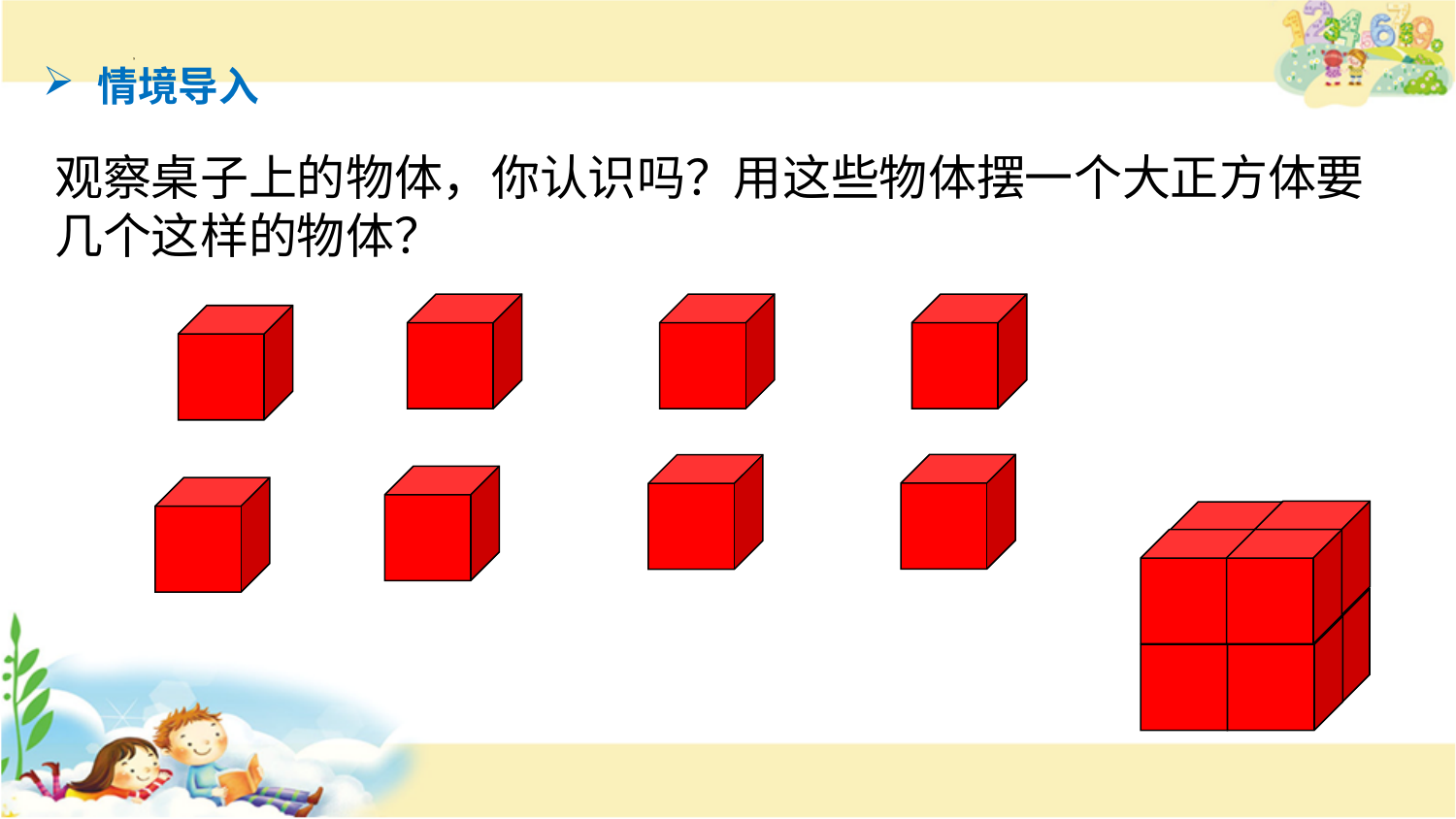

情境导入
观察桌子上的物体，你认识吗？用这些物体摆一个大正方体要几个这样的物体？

3